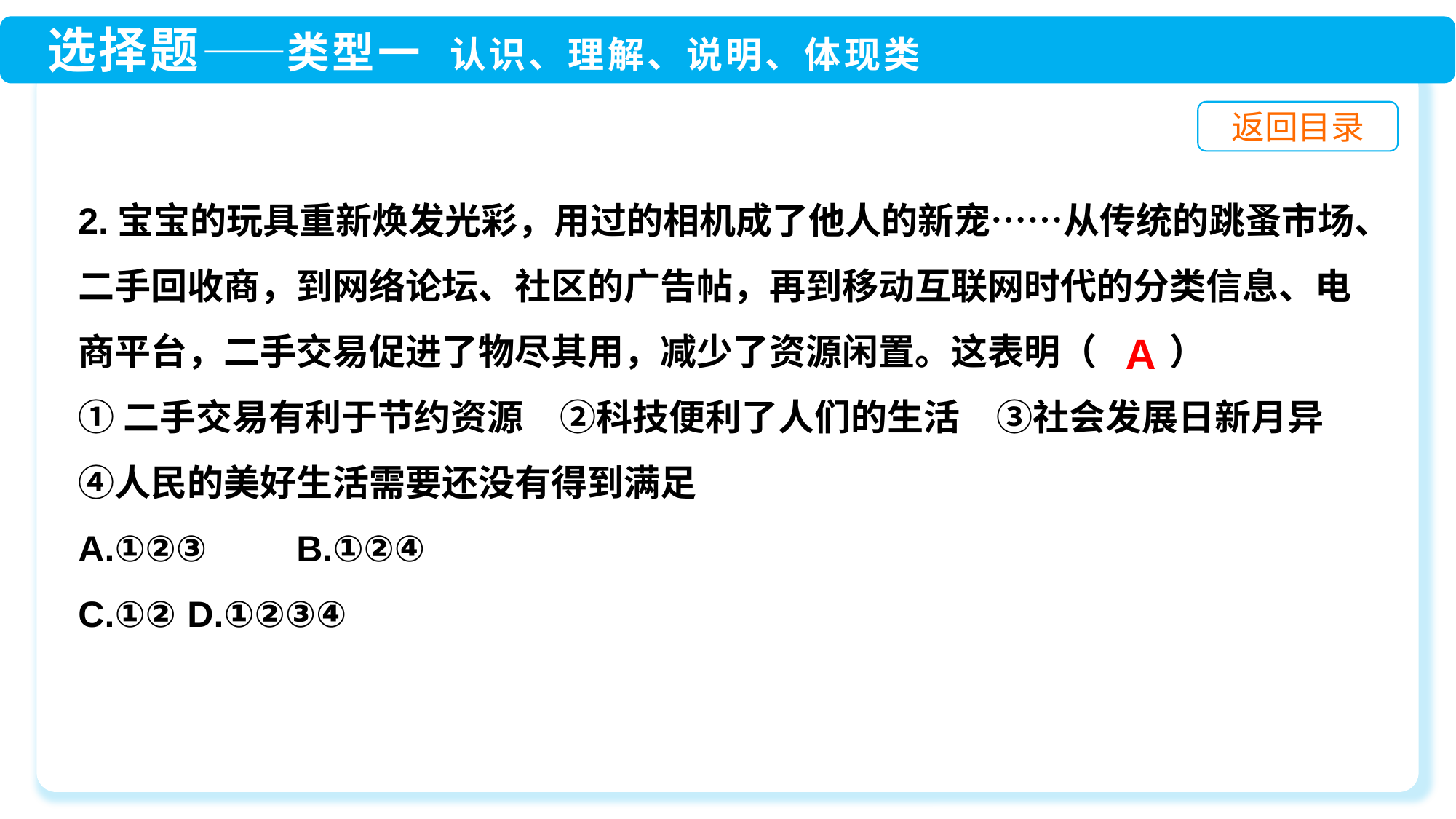

2.宝宝的玩具重新焕发光彩，用过的相机成了他人的新宠……从传统的跳蚤市场、二手回收商，到网络论坛、社区的广告帖，再到移动互联网时代的分类信息、电商平台，二手交易促进了物尽其用，减少了资源闲置。这表明（　　）
①二手交易有利于节约资源　②科技便利了人们的生活　③社会发展日新月异　④人民的美好生活需要还没有得到满足
A.①②③	B.①②④
C.①②	D.①②③④
A